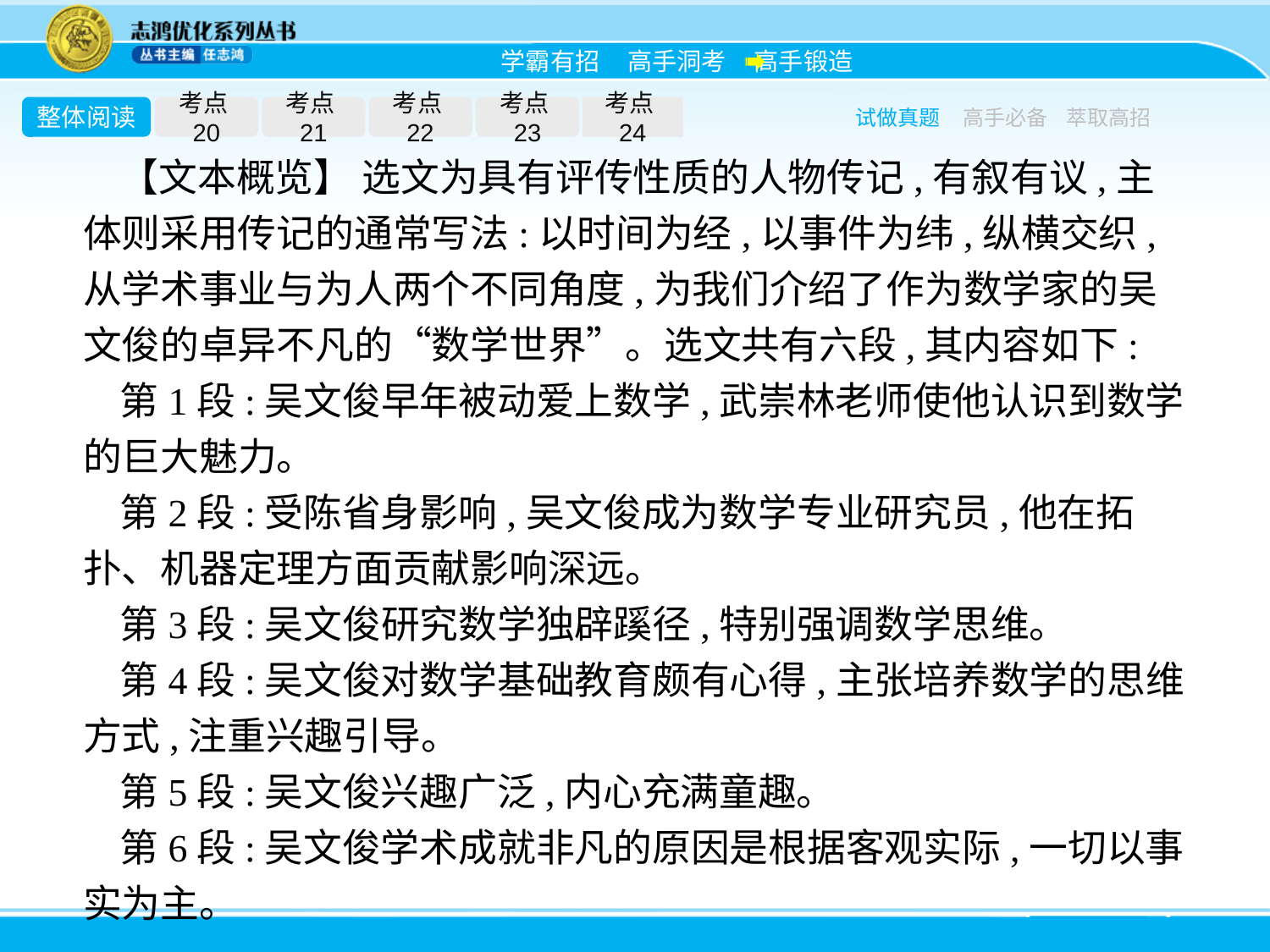

整体阅读
考点20
考点21
考点22
考点23
考点24
试做真题
高手必备
萃取高招
【文本概览】 选文为具有评传性质的人物传记,有叙有议,主体则采用传记的通常写法:以时间为经,以事件为纬,纵横交织,从学术事业与为人两个不同角度,为我们介绍了作为数学家的吴文俊的卓异不凡的“数学世界”。选文共有六段,其内容如下:
第1段:吴文俊早年被动爱上数学,武崇林老师使他认识到数学的巨大魅力。
第2段:受陈省身影响,吴文俊成为数学专业研究员,他在拓扑、机器定理方面贡献影响深远。
第3段:吴文俊研究数学独辟蹊径,特别强调数学思维。
第4段:吴文俊对数学基础教育颇有心得,主张培养数学的思维方式,注重兴趣引导。
第5段:吴文俊兴趣广泛,内心充满童趣。
第6段:吴文俊学术成就非凡的原因是根据客观实际,一切以事实为主。